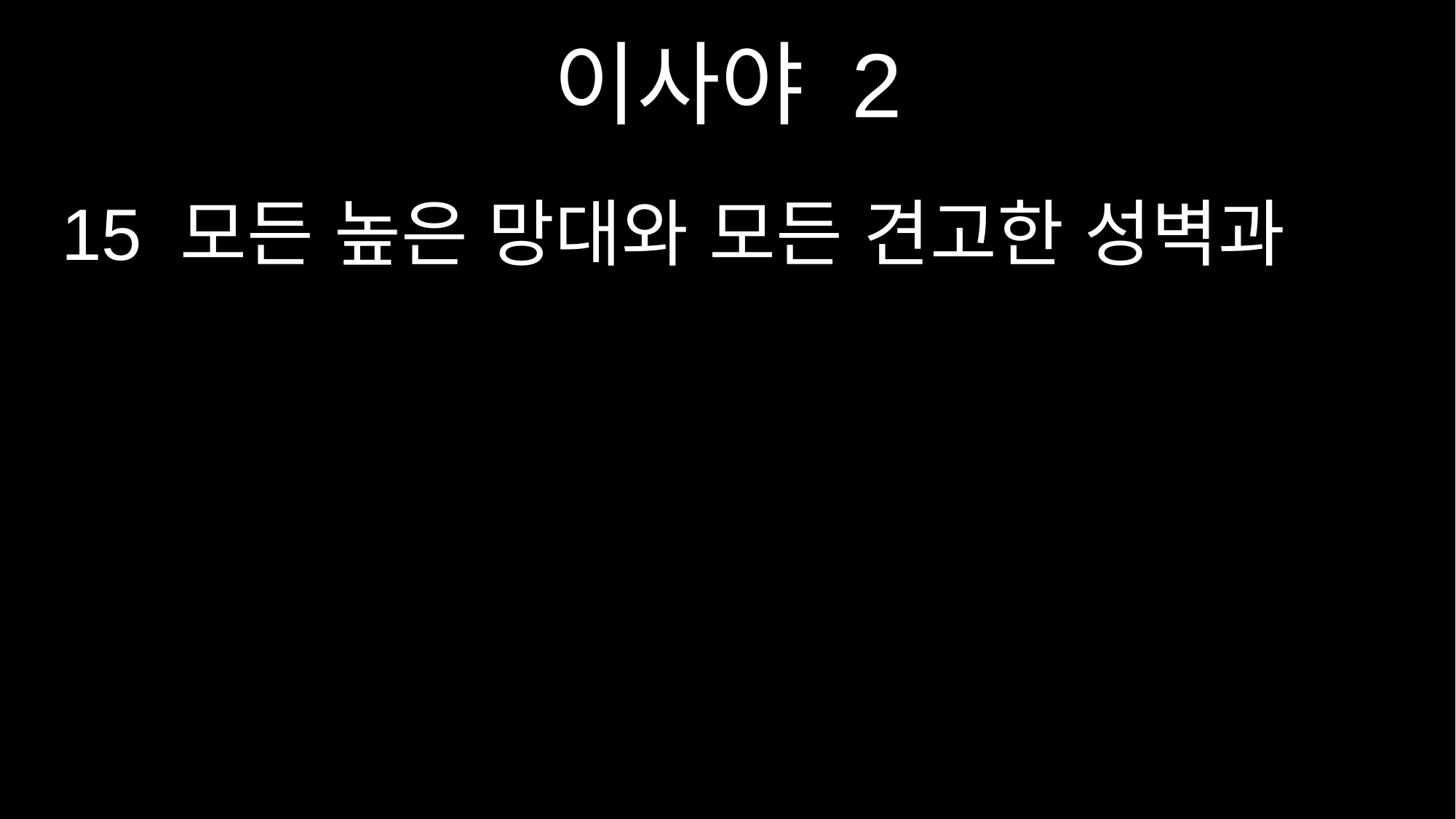

이사야 2
15 모든 높은 망대와 모든 견고한 성벽과